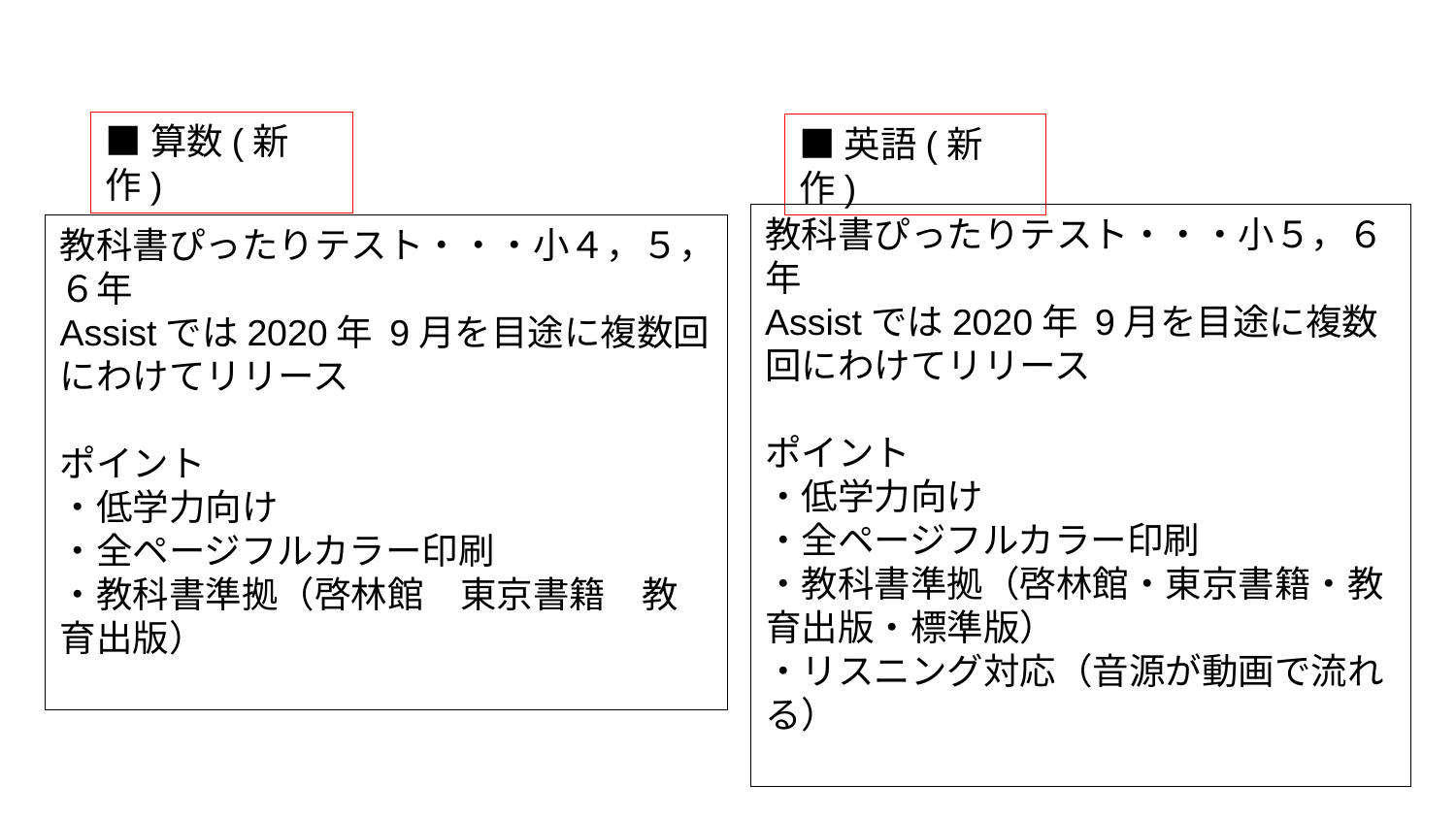

■算数(新作)
■英語(新作)
教科書ぴったりテスト・・・小５，６年
Assistでは2020年 9月を目途に複数回にわけてリリース

ポイント
・低学力向け
・全ページフルカラー印刷
・教科書準拠（啓林館・東京書籍・教育出版・標準版）
・リスニング対応（音源が動画で流れる）

教科書ぴったりテスト・・・小４，５，６年
Assistでは2020年 9月を目途に複数回にわけてリリース

ポイント
・低学力向け
・全ページフルカラー印刷
・教科書準拠（啓林館　東京書籍　教育出版）